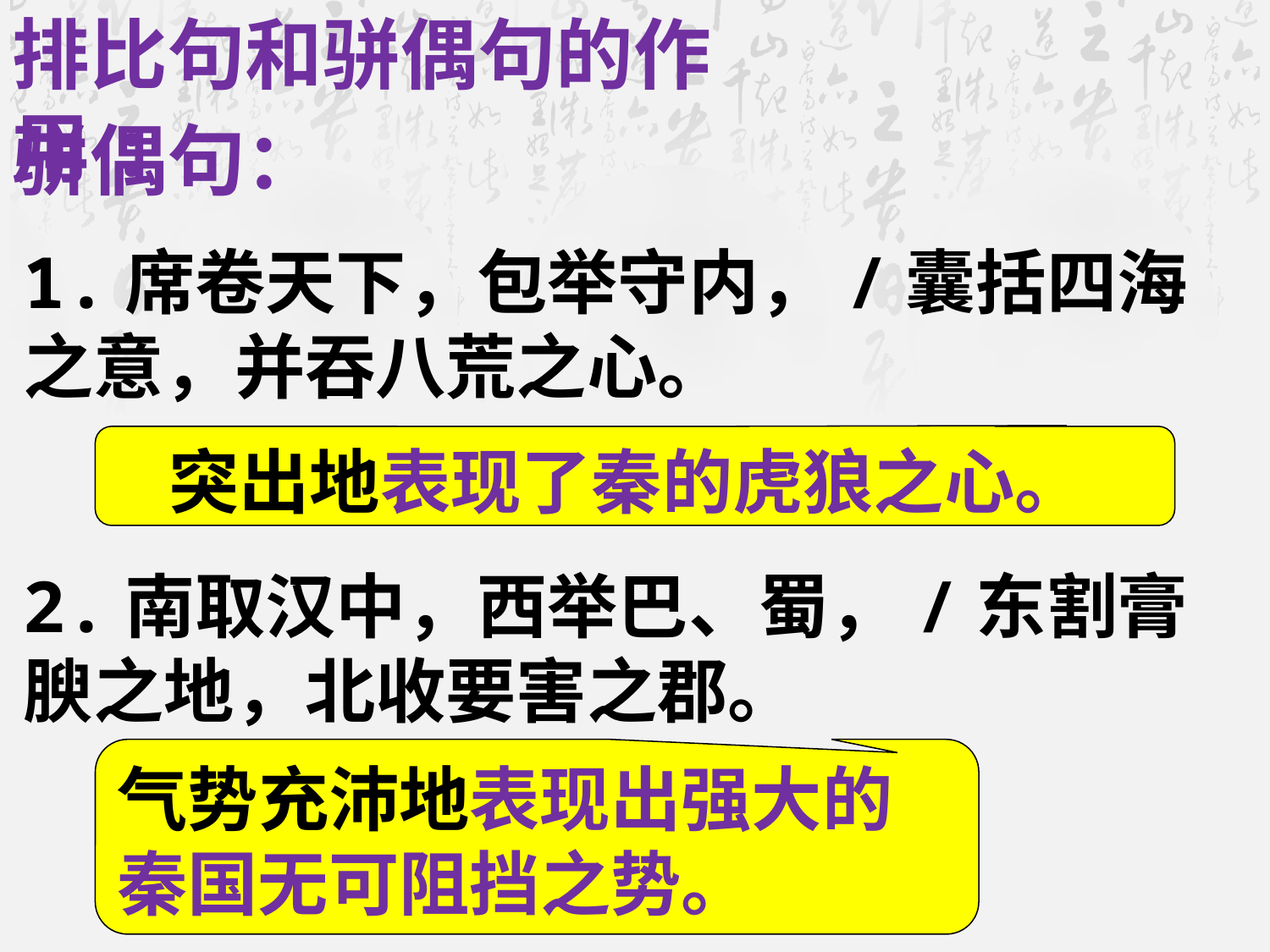

排比句和骈偶句的作用:
骈偶句：

1.席卷天下，包举守内，/囊括四海之意，并吞八荒之心。

2.南取汉中，西举巴、蜀，/东割膏腴之地，北收要害之郡。

突出地表现了秦的虎狼之心。

气势充沛地表现出强大的秦国无可阻挡之势。